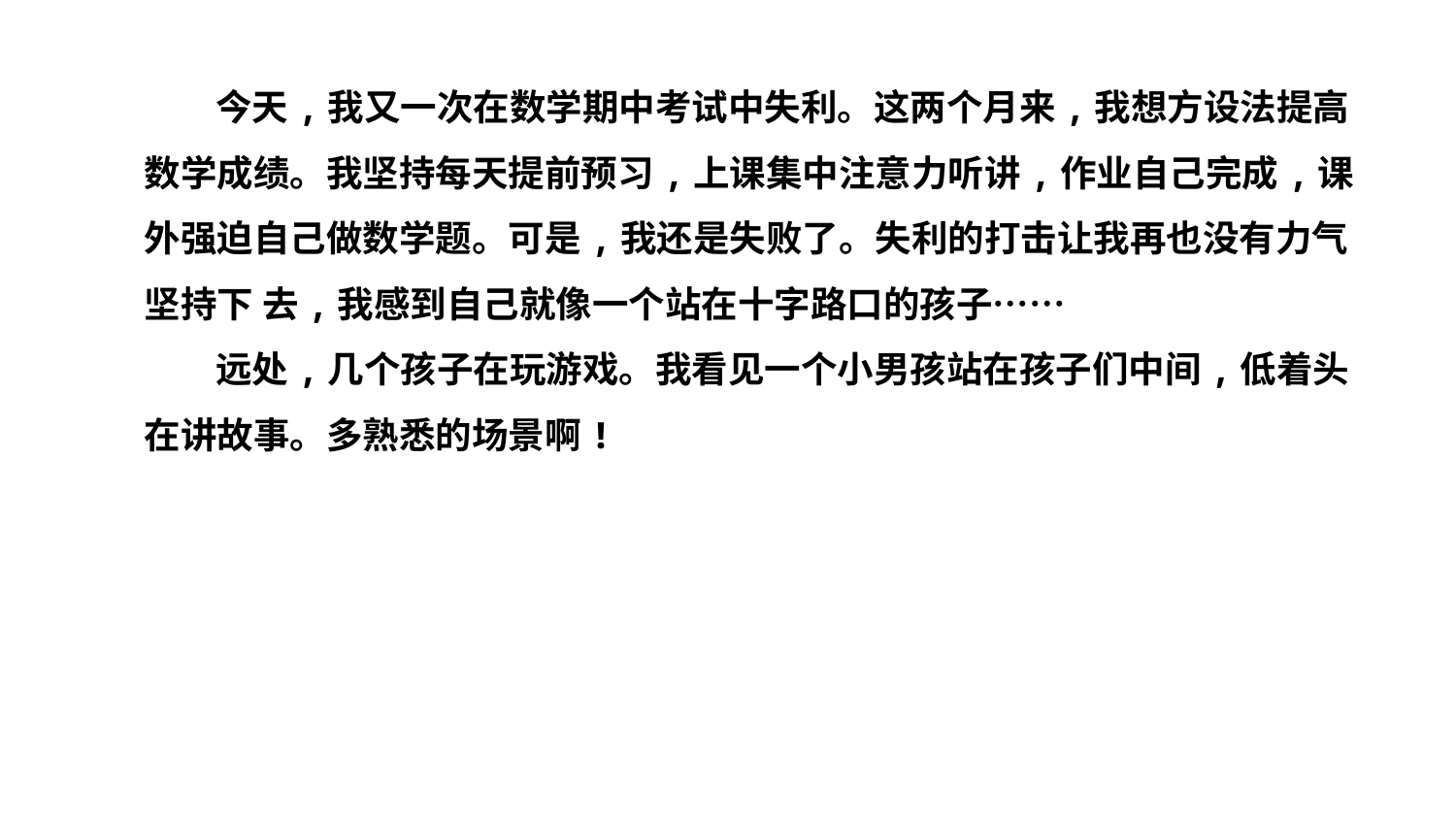

今天,我又一次在数学期中考试中失利。这两个月来,我想方设法提高数学成绩。我坚持每天提前预习,上课集中注意力听讲,作业自己完成,课外强迫自己做数学题。可是,我还是失败了。失利的打击让我再也没有力气坚持下 去,我感到自己就像一个站在十字路口的孩子……
远处,几个孩子在玩游戏。我看见一个小男孩站在孩子们中间,低着头在讲故事。多熟悉的场景啊!